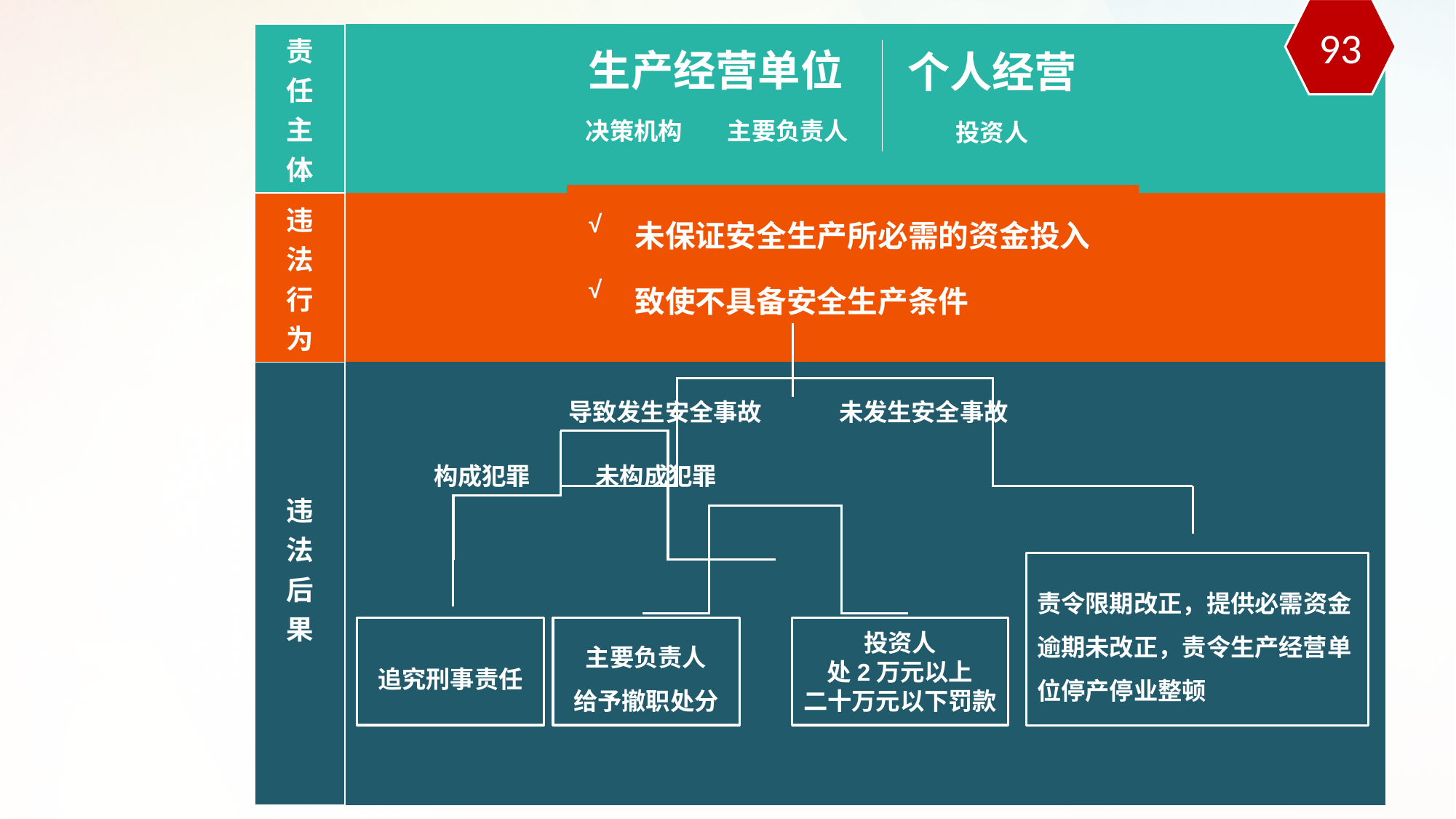

93
| 责 任 主 体 |  |
| --- | --- |
| 违 法 行 为 |  |
| 违 法 后 果 |  |
生产经营单位
个人经营
决策机构
主要负责人
投资人
| √ | 未保证安全生产所必需的资金投入 |
| --- | --- |
| √ | 致使不具备安全生产条件 |
导致发生安全事故
未发生安全事故
构成犯罪
未构成犯罪
责令限期改正，提供必需资金
逾期未改正，责令生产经营单
位停产停业整顿
追究刑事责任
主要负责人
给予撤职处分
投资人
处2万元以上
二十万元以下罚款